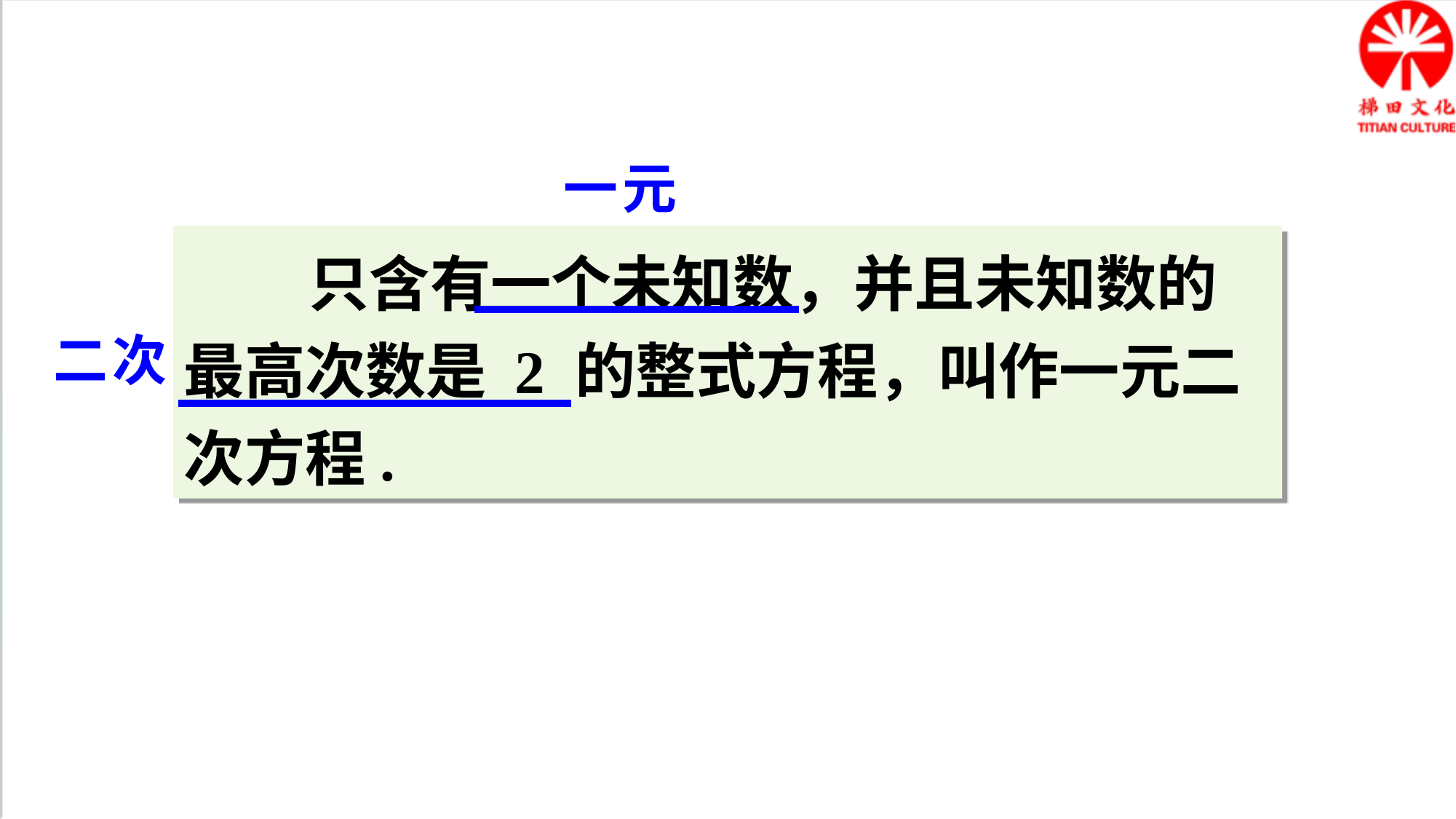

一元
        只含有一个未知数，并且未知数的最高次数是 2 的整式方程，叫作一元二次方程.
二次